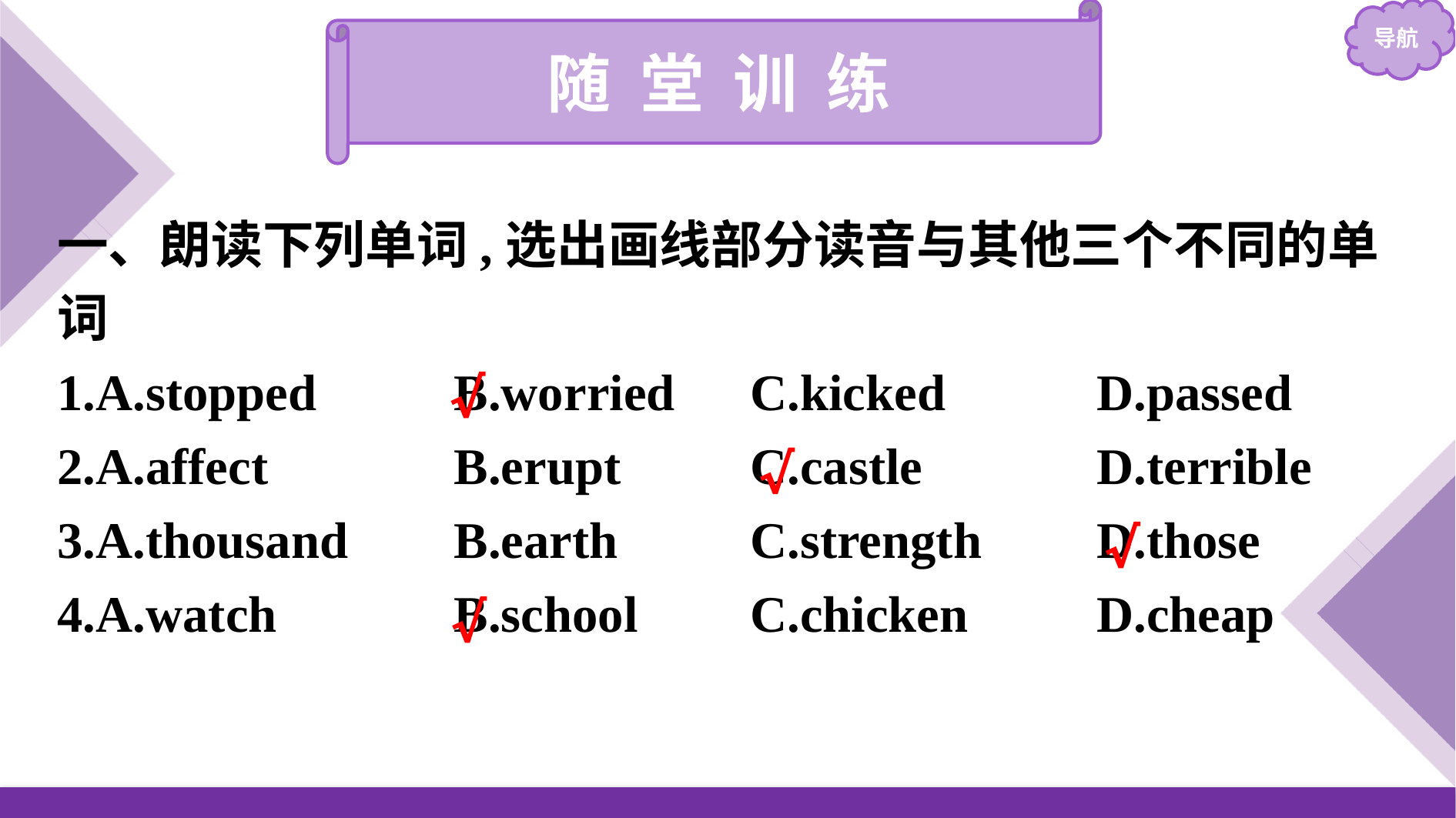

随  堂  训  练
一、朗读下列单词,选出画线部分读音与其他三个不同的单词
1.A.stopped		B.worried	C.kicked		D.passed
2.A.affect		B.erupt		C.castle		D.terrible
3.A.thousand	B.earth		C.strength	D.those
4.A.watch		B.school	C.chicken		D.cheap
√
√
√
√